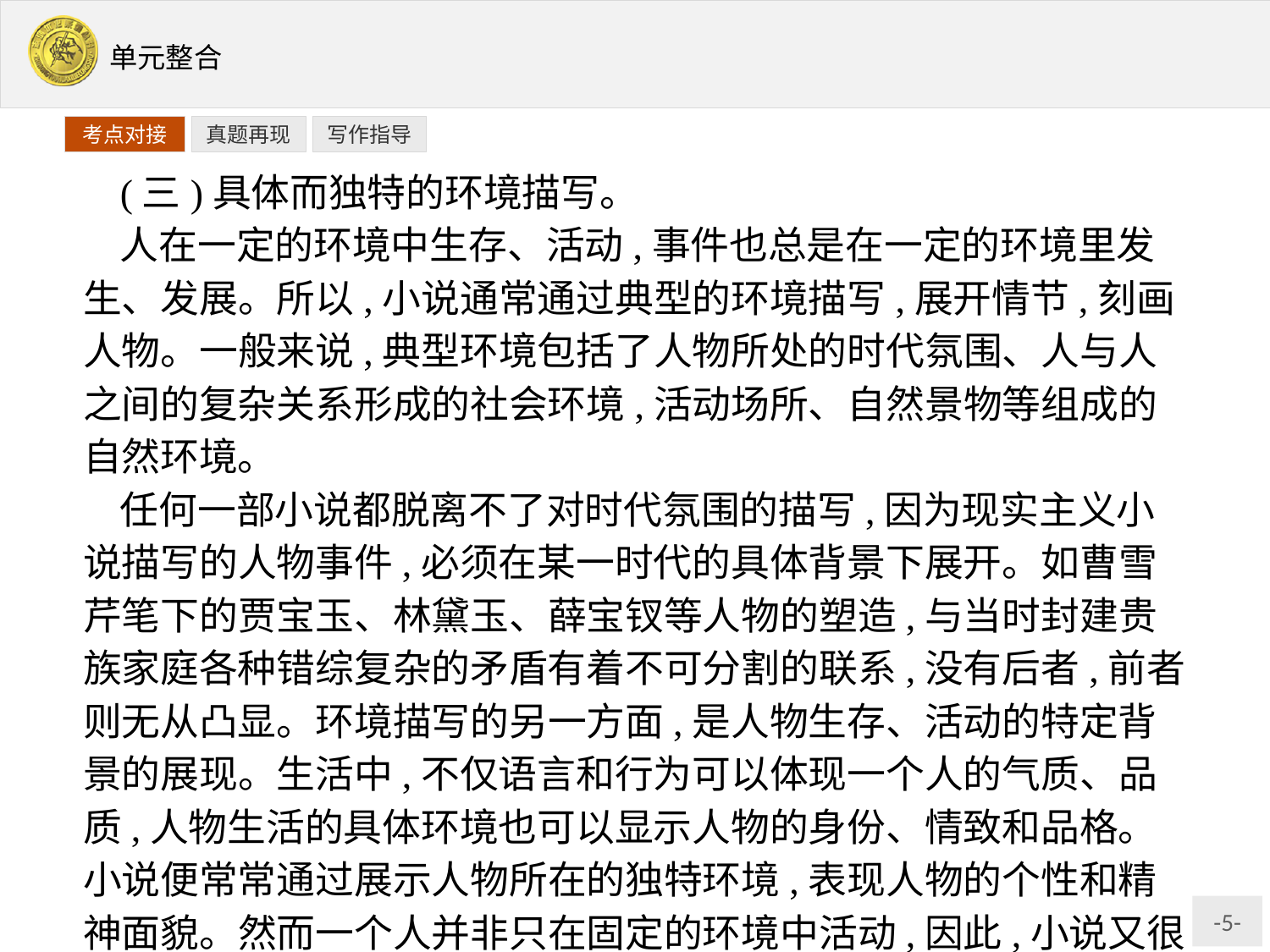

写作指导
考点对接
真题再现
(三)具体而独特的环境描写。
人在一定的环境中生存、活动,事件也总是在一定的环境里发生、发展。所以,小说通常通过典型的环境描写,展开情节,刻画人物。一般来说,典型环境包括了人物所处的时代氛围、人与人之间的复杂关系形成的社会环境,活动场所、自然景物等组成的自然环境。
任何一部小说都脱离不了对时代氛围的描写,因为现实主义小说描写的人物事件,必须在某一时代的具体背景下展开。如曹雪芹笔下的贾宝玉、林黛玉、薛宝钗等人物的塑造,与当时封建贵族家庭各种错综复杂的矛盾有着不可分割的联系,没有后者,前者则无从凸显。环境描写的另一方面,是人物生存、活动的特定背景的展现。生活中,不仅语言和行为可以体现一个人的气质、品质,人物生活的具体环境也可以显示人物的身份、情致和品格。小说便常常通过展示人物所在的独特环境,表现人物的个性和精神面貌。然而一个人并非只在固定的环境中活动,因此,小说又很注重描写人物行动的特定环境,及时衬托、显现人物的思想感情和性格特征。